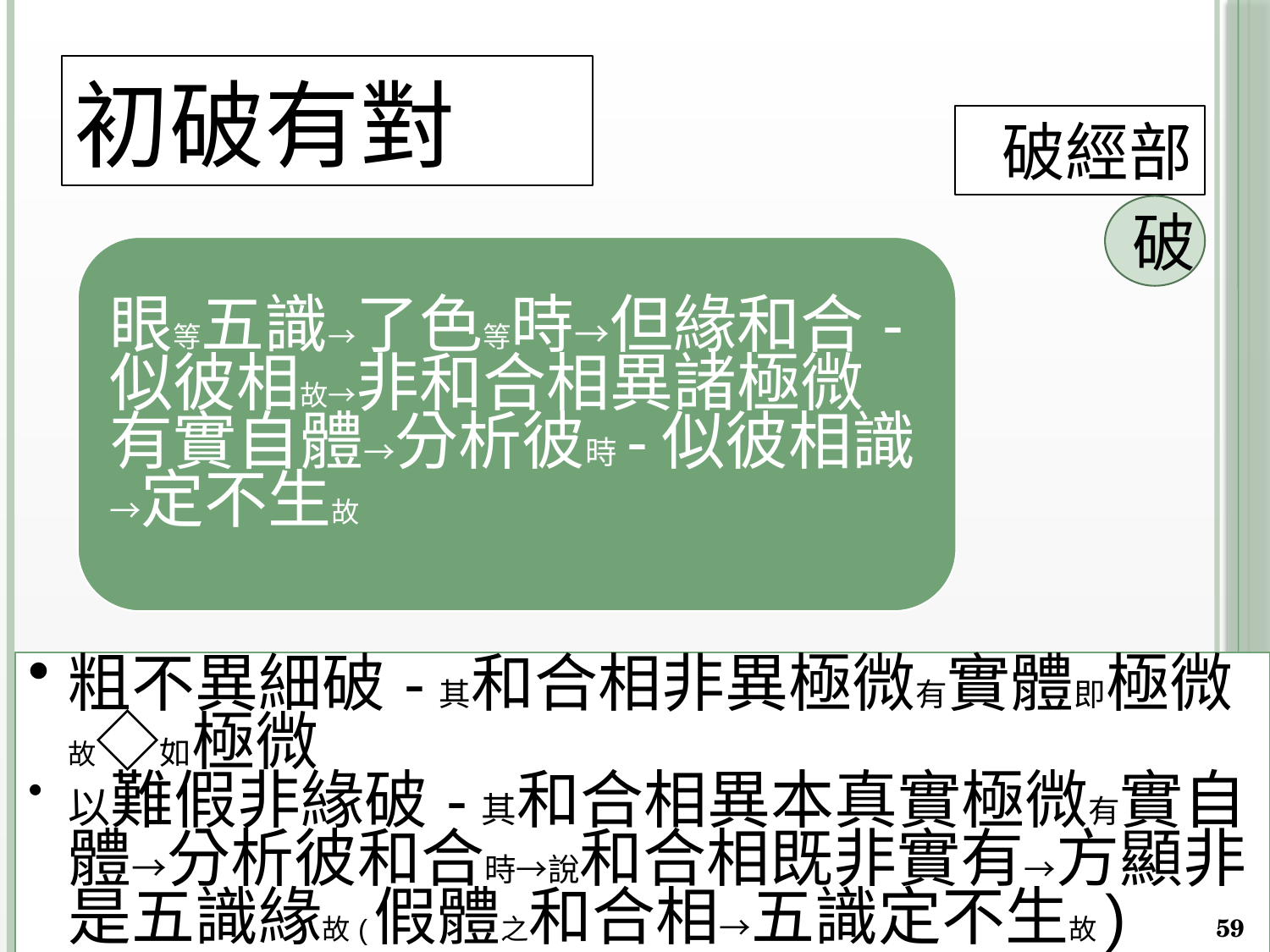

# 初破有對
破經部
眼等五識→了色等時→但緣和合-似彼相故→非和合相異諸極微有實自體→分析彼時-似彼相識→定不生故
粗不異細破-其和合相非異極微有實體即極微故◇如極微
以難假非緣破-其和合相異本真實極微有實自體→分析彼和合時→說和合相既非實有→方顯非是五識緣故(假體之和合相→五識定不生故)
破
59
2014/10/15